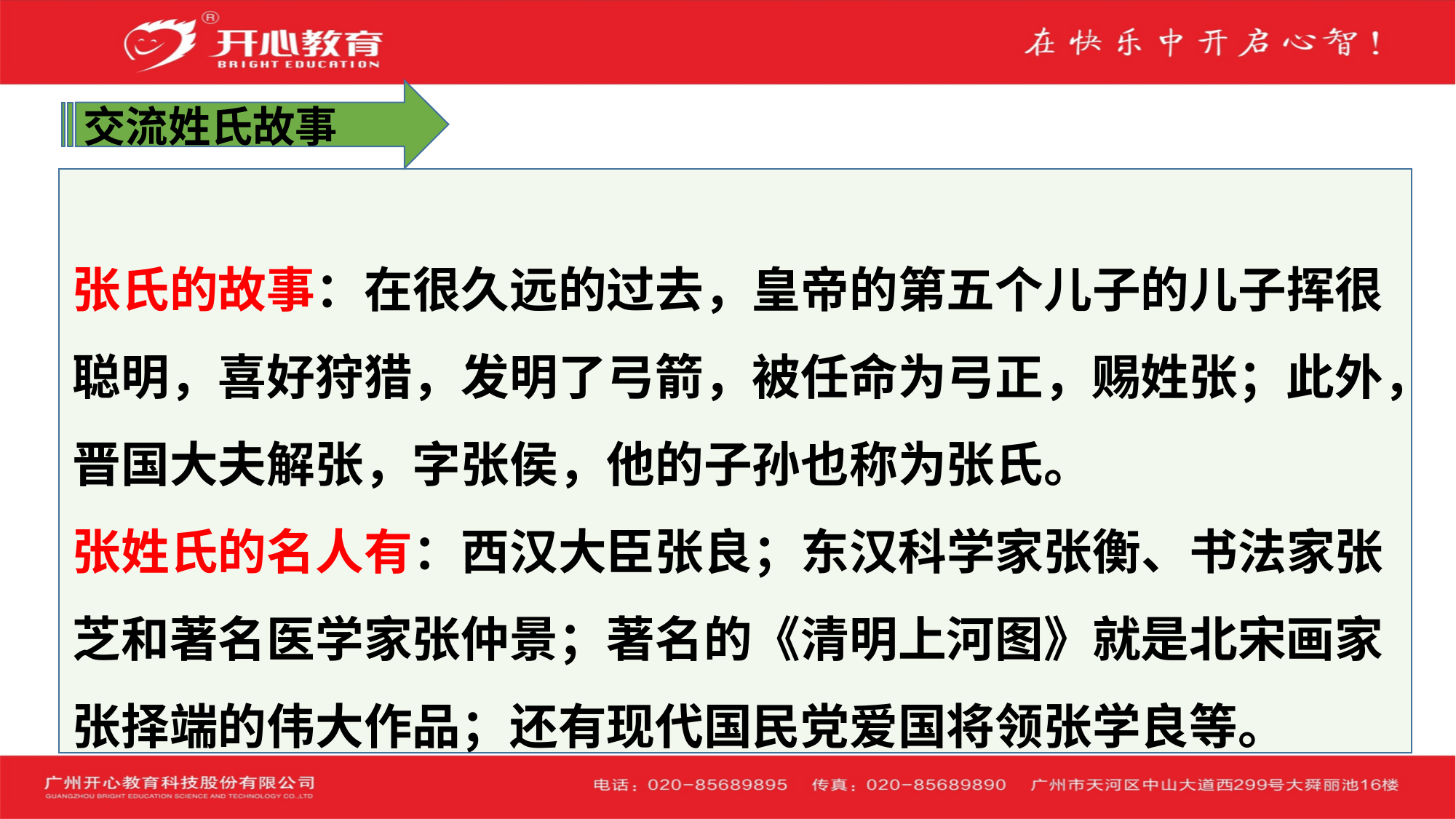

交流姓氏故事

张氏的故事：在很久远的过去，皇帝的第五个儿子的儿子挥很聪明，喜好狩猎，发明了弓箭，被任命为弓正，赐姓张；此外，晋国大夫解张，字张侯，他的子孙也称为张氏。
张姓氏的名人有：西汉大臣张良；东汉科学家张衡、书法家张芝和著名医学家张仲景；著名的《清明上河图》就是北宋画家张择端的伟大作品；还有现代国民党爱国将领张学良等。